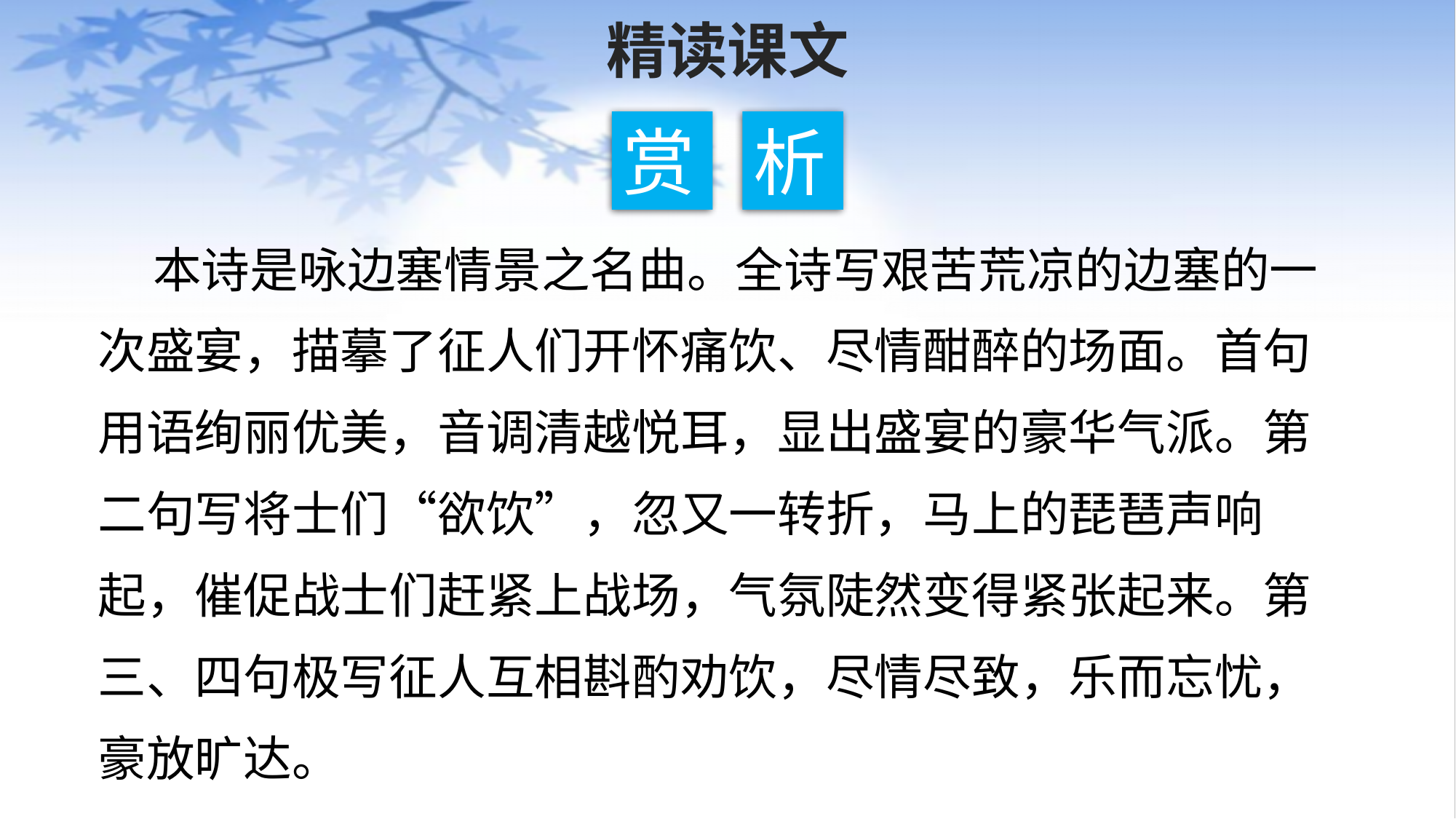

# 精读课文
赏
析
    本诗是咏边塞情景之名曲。全诗写艰苦荒凉的边塞的一次盛宴，描摹了征人们开怀痛饮、尽情酣醉的场面。首句用语绚丽优美，音调清越悦耳，显出盛宴的豪华气派。第二句写将士们“欲饮”，忽又一转折，马上的琵琶声响起，催促战士们赶紧上战场，气氛陡然变得紧张起来。第三、四句极写征人互相斟酌劝饮，尽情尽致，乐而忘忧，豪放旷达。